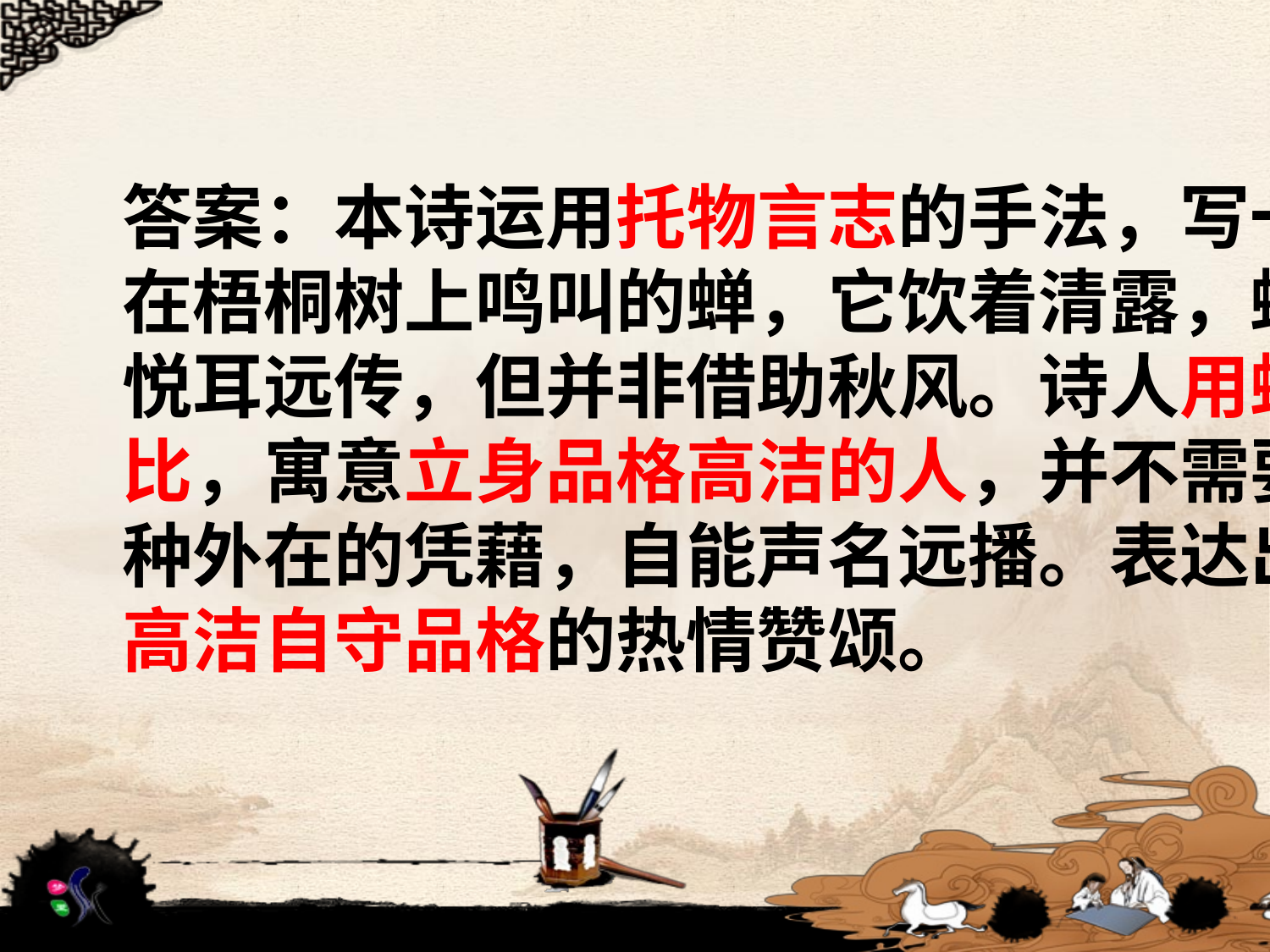

答案：本诗运用托物言志的手法，写一只在梧桐树上鸣叫的蝉，它饮着清露，蝉声悦耳远传，但并非借助秋风。诗人用蝉自比，寓意立身品格高洁的人，并不需要某种外在的凭藉，自能声名远播。表达出对高洁自守品格的热情赞颂。